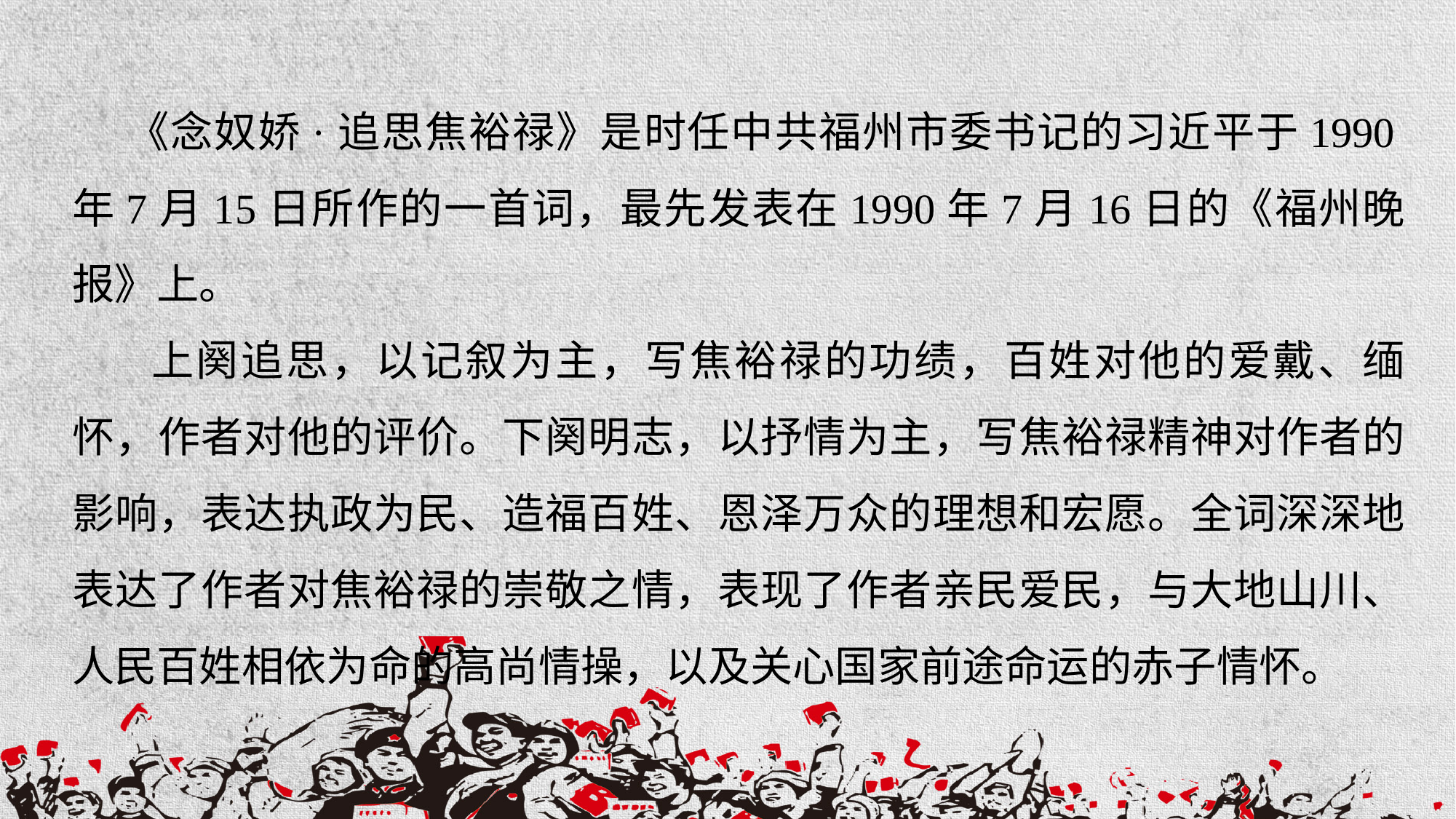

《念奴娇·追思焦裕禄》是时任中共福州市委书记的习近平于1990年7月15日所作的一首词，最先发表在1990年7月16日的《福州晚报》上。
 上阕追思，以记叙为主，写焦裕禄的功绩，百姓对他的爱戴、缅怀，作者对他的评价。下阕明志，以抒情为主，写焦裕禄精神对作者的影响，表达执政为民、造福百姓、恩泽万众的理想和宏愿。全词深深地表达了作者对焦裕禄的崇敬之情，表现了作者亲民爱民，与大地山川、人民百姓相依为命的高尚情操，以及关心国家前途命运的赤子情怀。